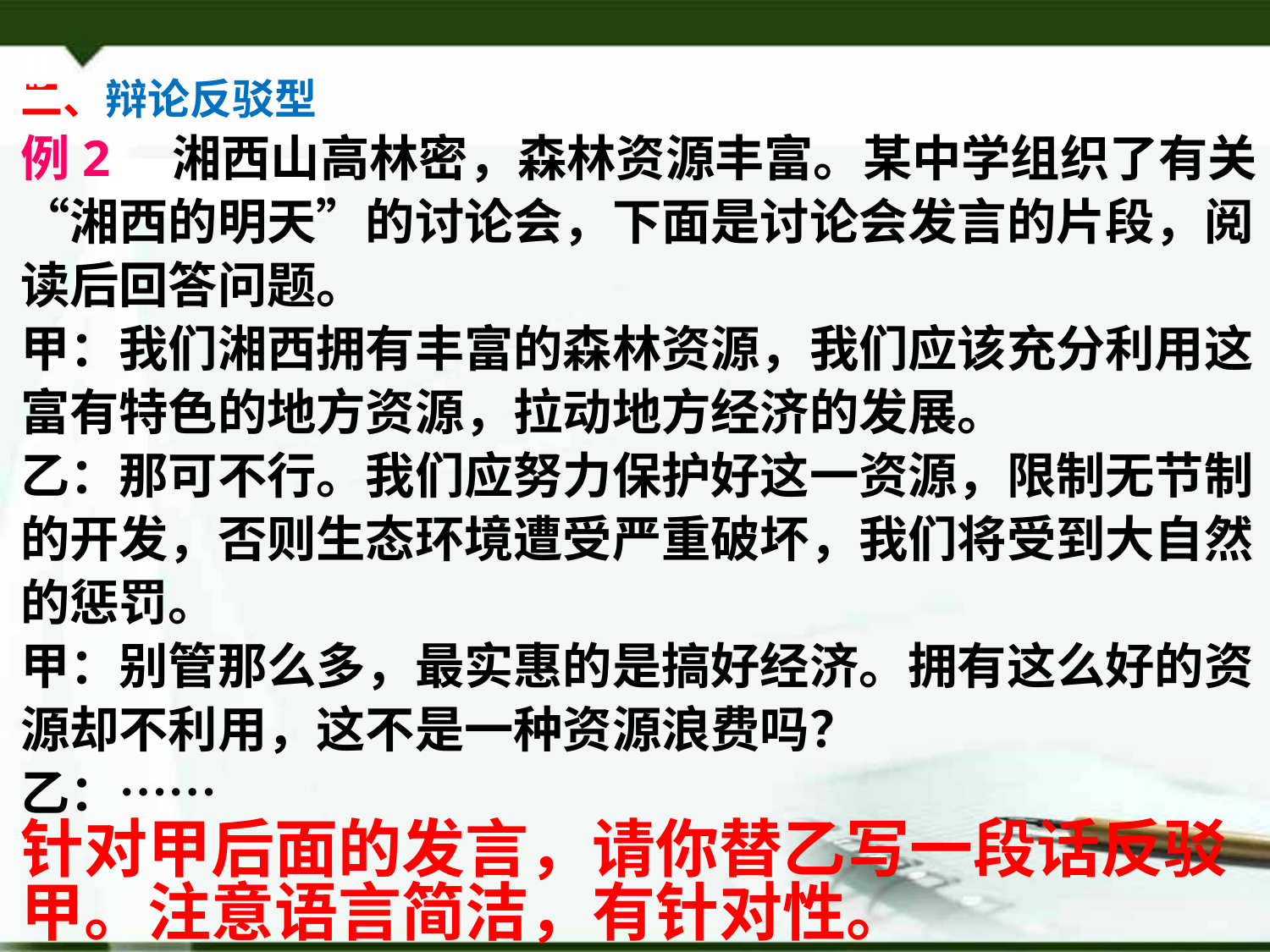

用)
二、辩论反驳型
例2　湘西山高林密，森林资源丰富。某中学组织了有关“湘西的明天”的讨论会，下面是讨论会发言的片段，阅读后回答问题。
甲：我们湘西拥有丰富的森林资源，我们应该充分利用这富有特色的地方资源，拉动地方经济的发展。
乙：那可不行。我们应努力保护好这一资源，限制无节制的开发，否则生态环境遭受严重破坏，我们将受到大自然的惩罚。
甲：别管那么多，最实惠的是搞好经济。拥有这么好的资源却不利用，这不是一种资源浪费吗？
乙：……
针对甲后面的发言，请你替乙写一段话反驳甲。注意语言简洁，有针对性。